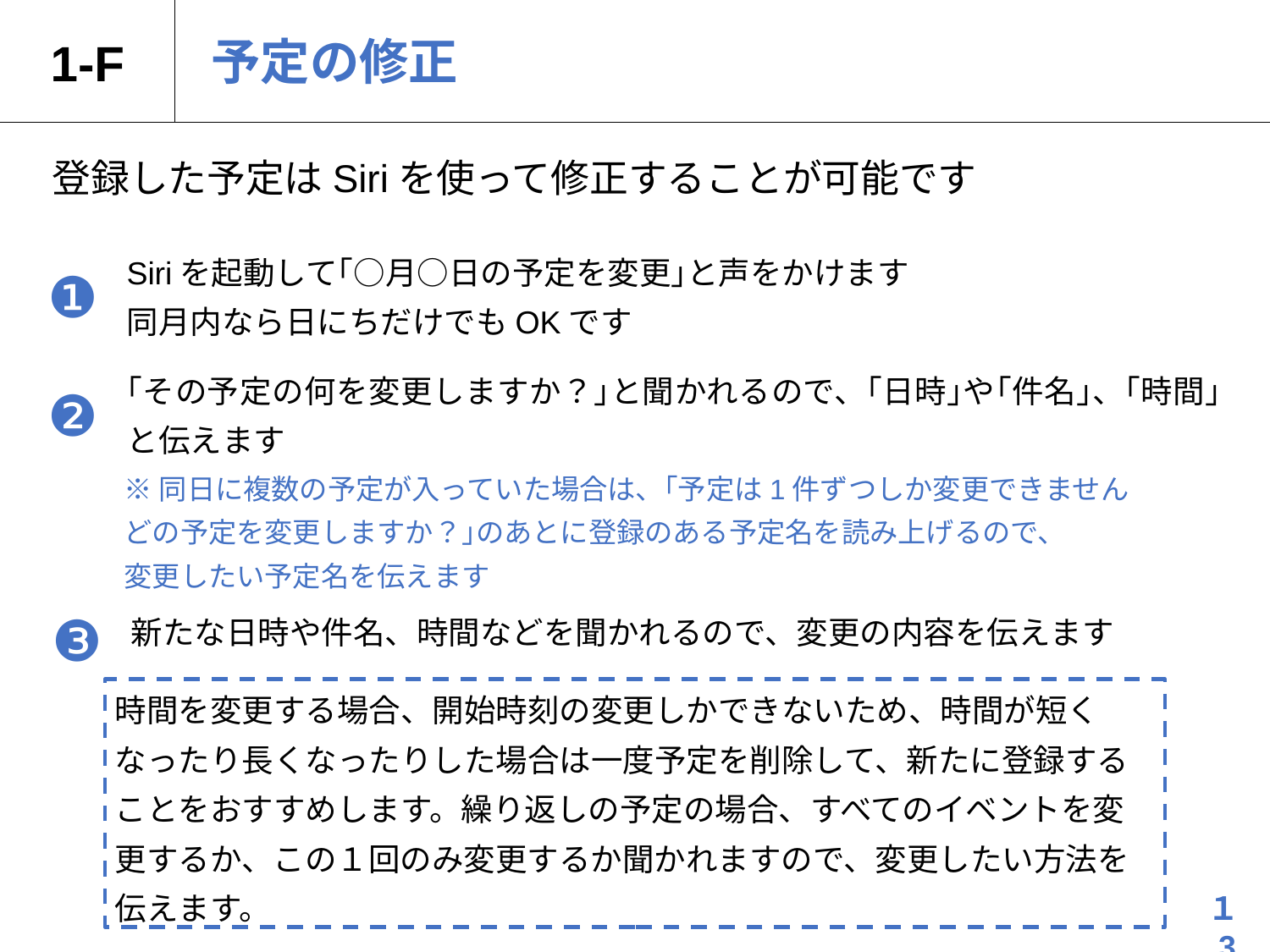

# 1-F
予定の修正
登録した予定はSiriを使って修正することが可能です
❶
Siriを起動して｢○月○日の予定を変更｣と声をかけます
同月内なら日にちだけでもOKです
❷
｢その予定の何を変更しますか？｣と聞かれるので、｢日時｣や｢件名｣、｢時間｣と伝えます
※同日に複数の予定が入っていた場合は、｢予定は1件ずつしか変更できません
どの予定を変更しますか？｣のあとに登録のある予定名を読み上げるので、
変更したい予定名を伝えます
❸
新たな日時や件名、時間などを聞かれるので、変更の内容を伝えます
時間を変更する場合、開始時刻の変更しかできないため、時間が短くなったり長くなったりした場合は一度予定を削除して、新たに登録することをおすすめします。繰り返しの予定の場合、すべてのイベントを変更するか、この１回のみ変更するか聞かれますので、変更したい方法を伝えます。
１3